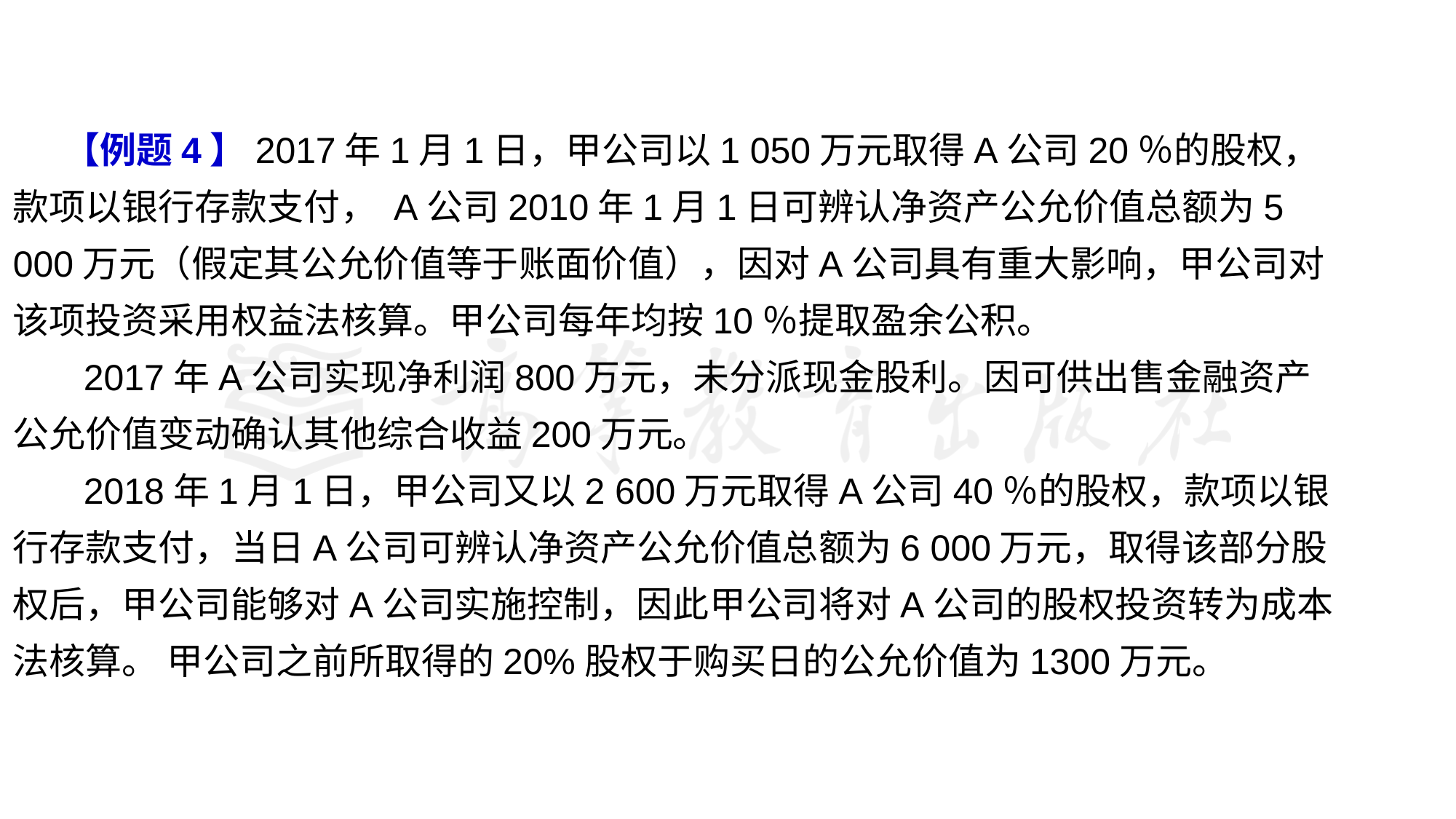

【例题4】2017年1月1日，甲公司以1 050万元取得A公司20％的股权，款项以银行存款支付， A公司2010年1月1日可辨认净资产公允价值总额为5 000万元（假定其公允价值等于账面价值），因对A公司具有重大影响，甲公司对该项投资采用权益法核算。甲公司每年均按10％提取盈余公积。
  2017年A公司实现净利润800万元，未分派现金股利。因可供出售金融资产公允价值变动确认其他综合收益200万元。
  2018年1月1日，甲公司又以2 600万元取得A公司40％的股权，款项以银行存款支付，当日A公司可辨认净资产公允价值总额为6 000万元，取得该部分股权后，甲公司能够对A公司实施控制，因此甲公司将对A公司的股权投资转为成本法核算。 甲公司之前所取得的20%股权于购买日的公允价值为1300万元。